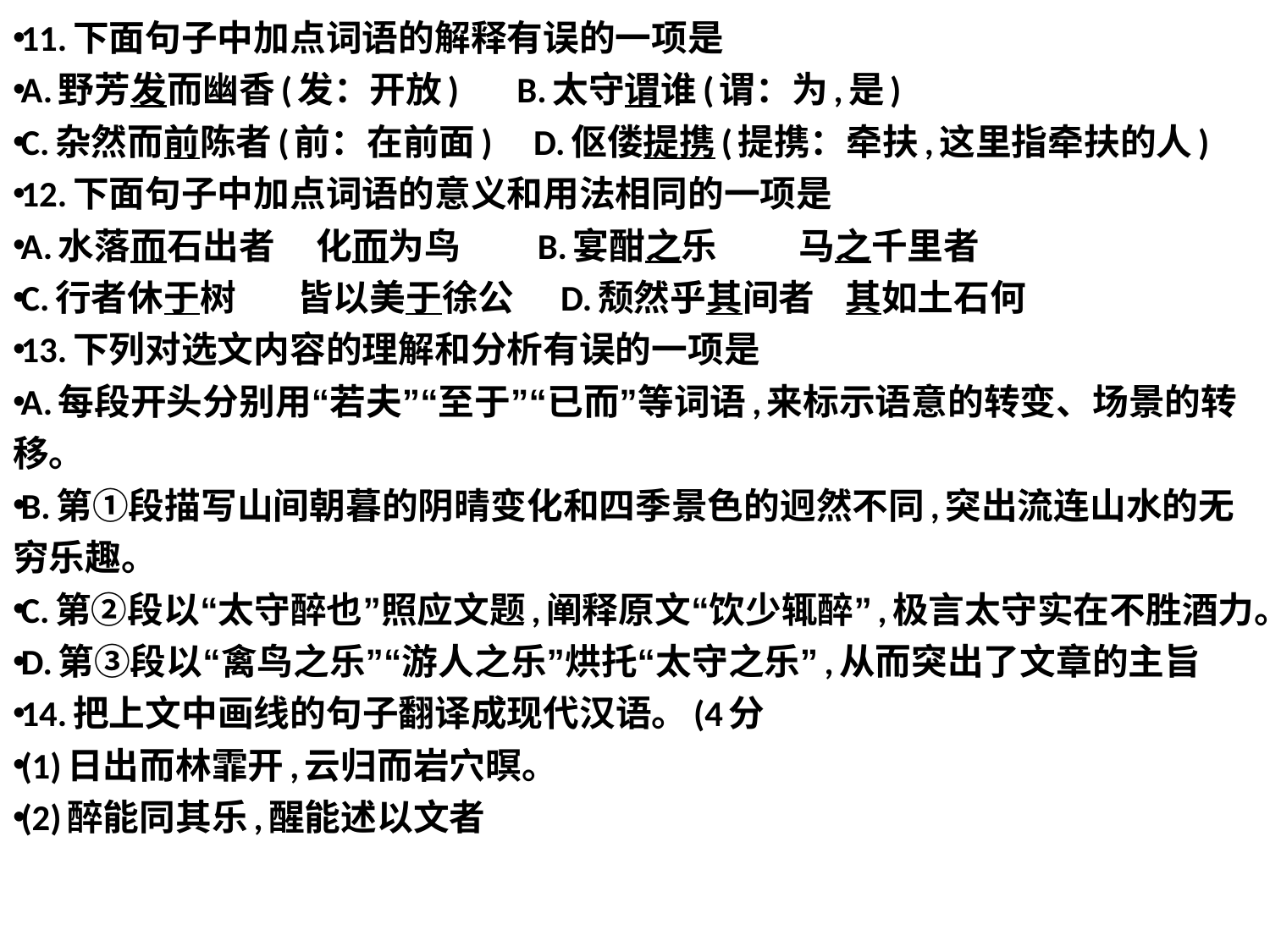

11.下面句子中加点词语的解释有误的一项是
A.野芳发而幽香(发：开放)       B.太守谓谁(谓：为,是)
C.杂然而前陈者(前：在前面)     D.伛偻提携(提携：牵扶,这里指牵扶的人)
12.下面句子中加点词语的意义和用法相同的一项是
A.水落而石出者    化而为鸟       B.宴酣之乐        马之千里者
C.行者休于树      皆以美于徐公    D.颓然乎其间者   其如土石何
13.下列对选文内容的理解和分析有误的一项是
A.每段开头分别用“若夫”“至于”“已而”等词语,来标示语意的转变、场景的转移。
B.第①段描写山间朝暮的阴晴变化和四季景色的迥然不同,突出流连山水的无穷乐趣。
C.第②段以“太守醉也”照应文题,阐释原文“饮少辄醉”,极言太守实在不胜酒力。
D.第③段以“禽鸟之乐”“游人之乐”烘托“太守之乐”,从而突出了文章的主旨
14.把上文中画线的句子翻译成现代汉语。(4分
(1)日出而林霏开,云归而岩穴暝。
(2)醉能同其乐,醒能述以文者
#